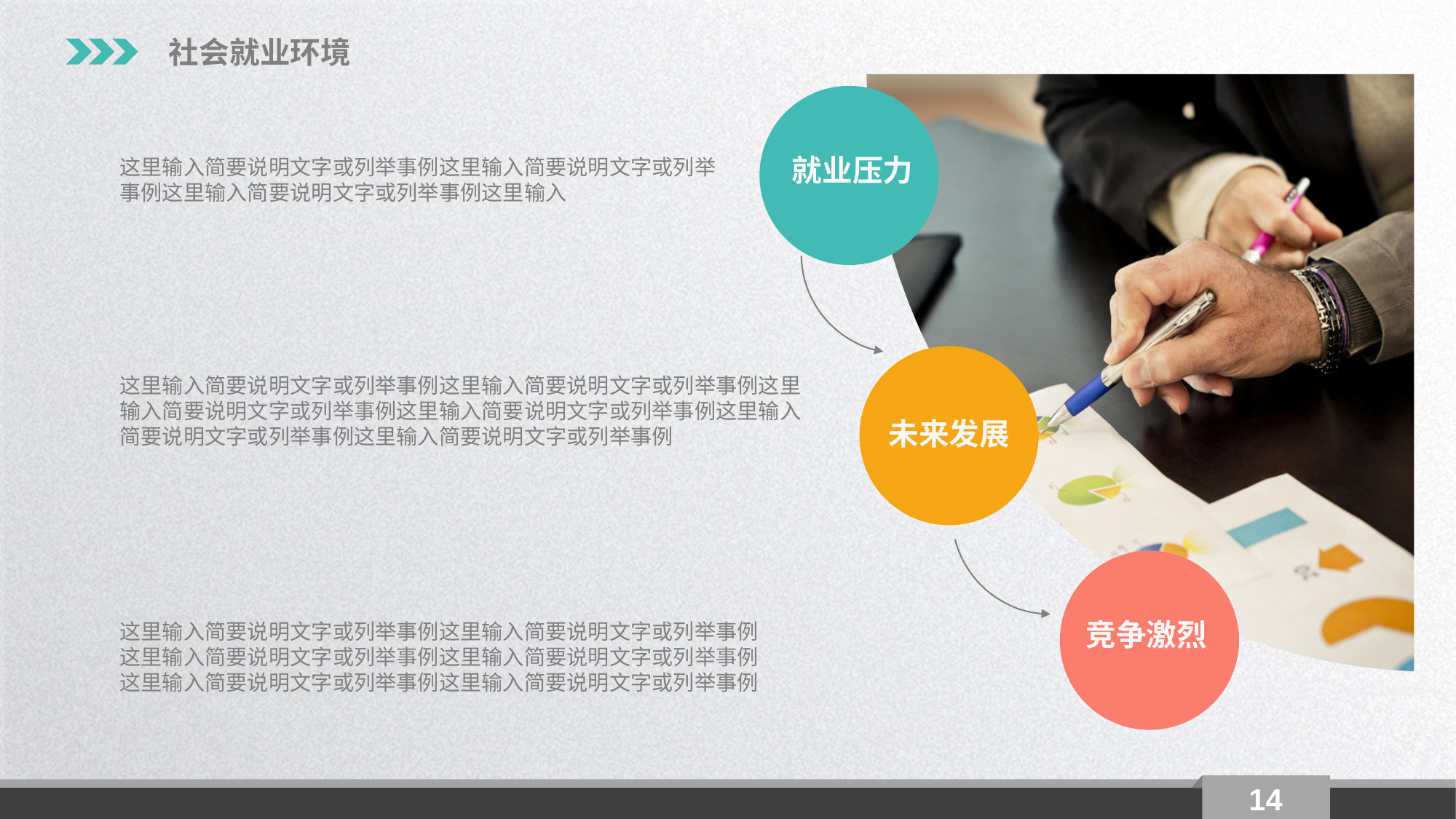

社会就业环境

就业压力
这里输入简要说明文字或列举事例这里输入简要说明文字或列举事例这里输入简要说明文字或列举事例这里输入

这里输入简要说明文字或列举事例这里输入简要说明文字或列举事例这里输入简要说明文字或列举事例这里输入简要说明文字或列举事例这里输入简要说明文字或列举事例这里输入简要说明文字或列举事例
未来发展

竞争激烈
这里输入简要说明文字或列举事例这里输入简要说明文字或列举事例
这里输入简要说明文字或列举事例这里输入简要说明文字或列举事例
这里输入简要说明文字或列举事例这里输入简要说明文字或列举事例

14